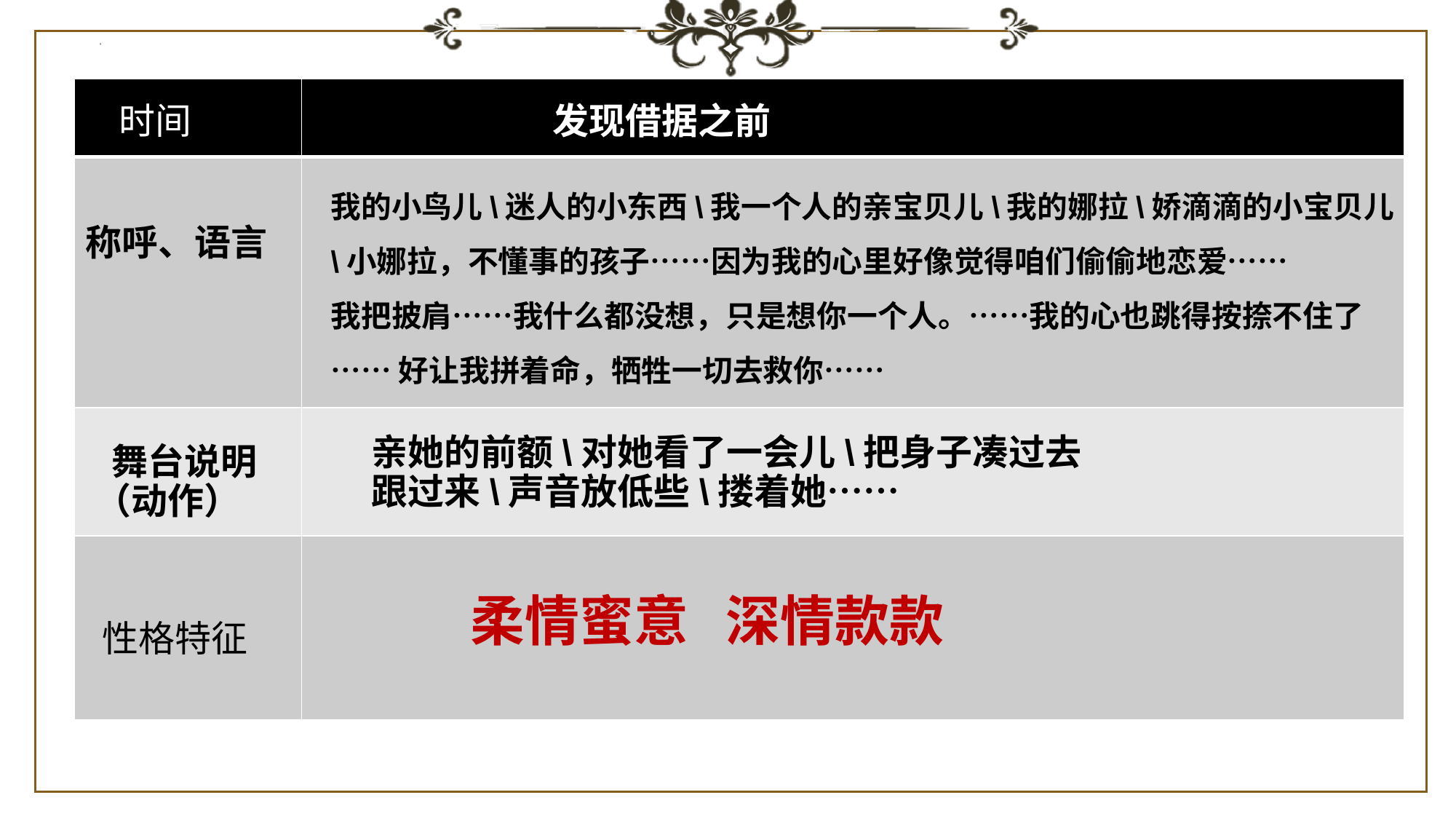

|  |  |
| --- | --- |
|  |  |
|  |  |
|  |  |
时间
发现借据之前
我的小鸟儿\迷人的小东西\我一个人的亲宝贝儿\我的娜拉\娇滴滴的小宝贝儿\小娜拉，不懂事的孩子……因为我的心里好像觉得咱们偷偷地恋爱……
我把披肩……我什么都没想，只是想你一个人。……我的心也跳得按捺不住了
……好让我拼着命，牺牲一切去救你……
称呼、语言
亲她的前额\对她看了一会儿\把身子凑过去
跟过来\声音放低些\搂着她……
 舞台说明
（动作）
柔情蜜意   深情款款
性格特征